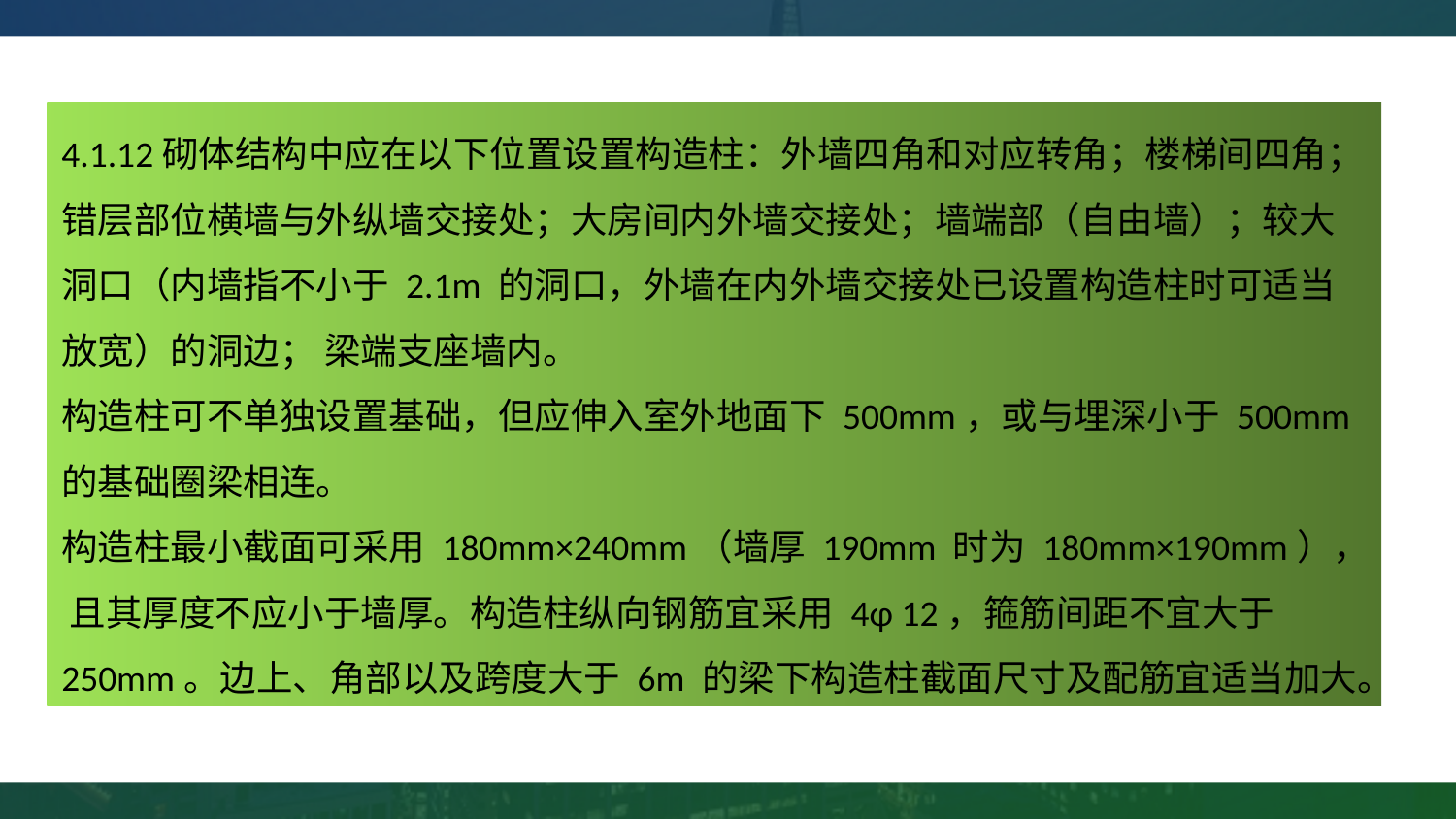

4.1.12砌体结构中应在以下位置设置构造柱：外墙四角和对应转角；楼梯间四角；错层部位横墙与外纵墙交接处；大房间内外墙交接处；墙端部（自由墙）；较大洞口（内墙指不小于 2.1m 的洞口，外墙在内外墙交接处已设置构造柱时可适当放宽）的洞边； 梁端支座墙内。
构造柱可不单独设置基础，但应伸入室外地面下 500mm，或与埋深小于 500mm的基础圈梁相连。
构造柱最小截面可采用 180mm×240mm（墙厚 190mm 时为 180mm×190mm）， 且其厚度不应小于墙厚。构造柱纵向钢筋宜采用 4φ 12，箍筋间距不宜大于 250mm。边上、角部以及跨度大于 6m 的梁下构造柱截面尺寸及配筋宜适当加大。